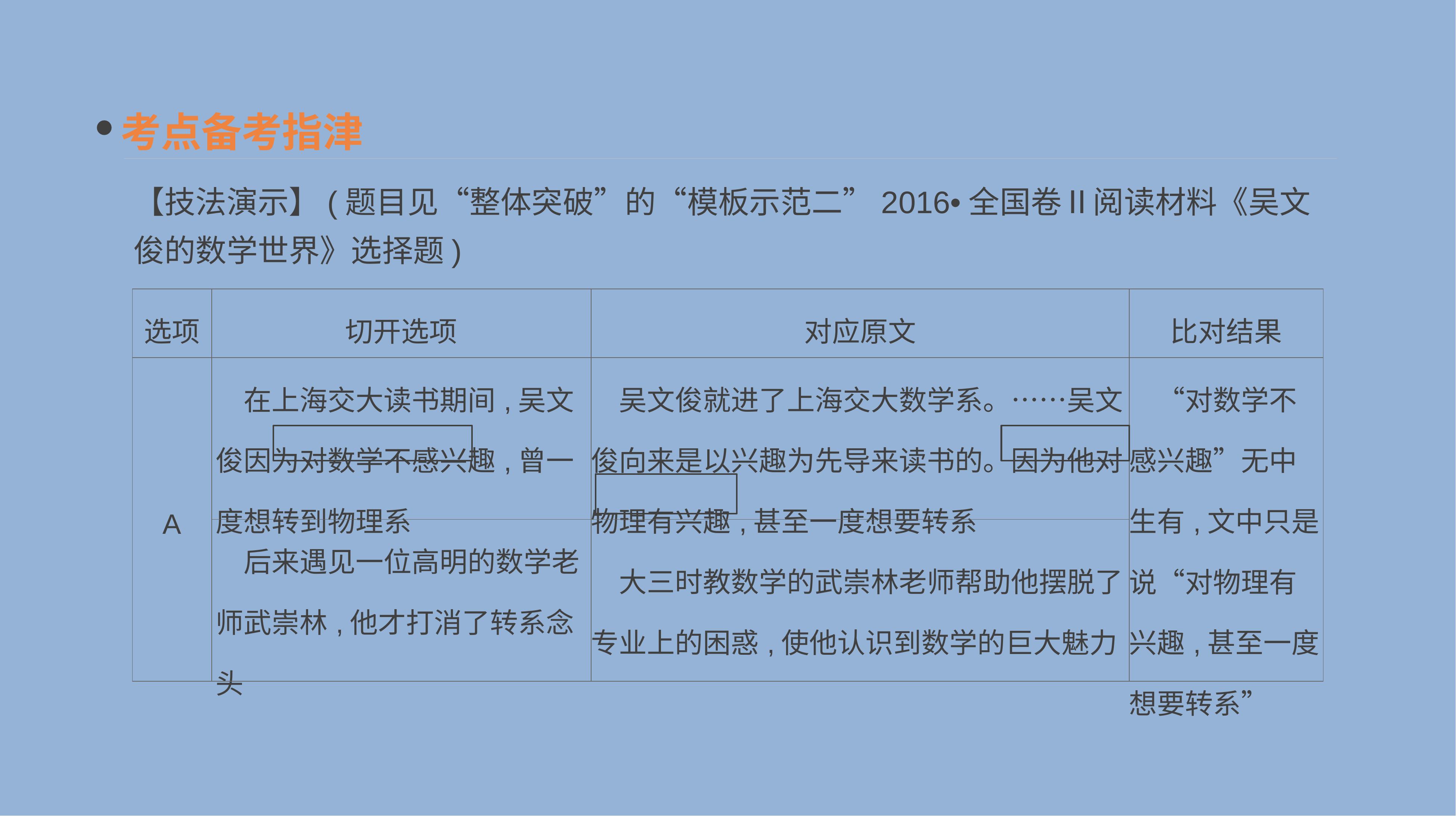

考点备考指津

【技法演示】(题目见“整体突破”的“模板示范二”2016•全国卷Ⅱ阅读材料《吴文俊的数学世界》选择题)
| 选项 | 切开选项 | 对应原文 | 比对结果 |
| --- | --- | --- | --- |
| A | 在上海交大读书期间,吴文俊因为对数学不感兴趣,曾一度想转到物理系 | 吴文俊就进了上海交大数学系。……吴文俊向来是以兴趣为先导来读书的。因为他对物理有兴趣,甚至一度想要转系 | “对数学不感兴趣”无中生有,文中只是说“对物理有兴趣,甚至一度想要转系” |
|  | 后来遇见一位高明的数学老师武崇林,他才打消了转系念头 | 大三时教数学的武崇林老师帮助他摆脱了专业上的困惑,使他认识到数学的巨大魅力 |  |